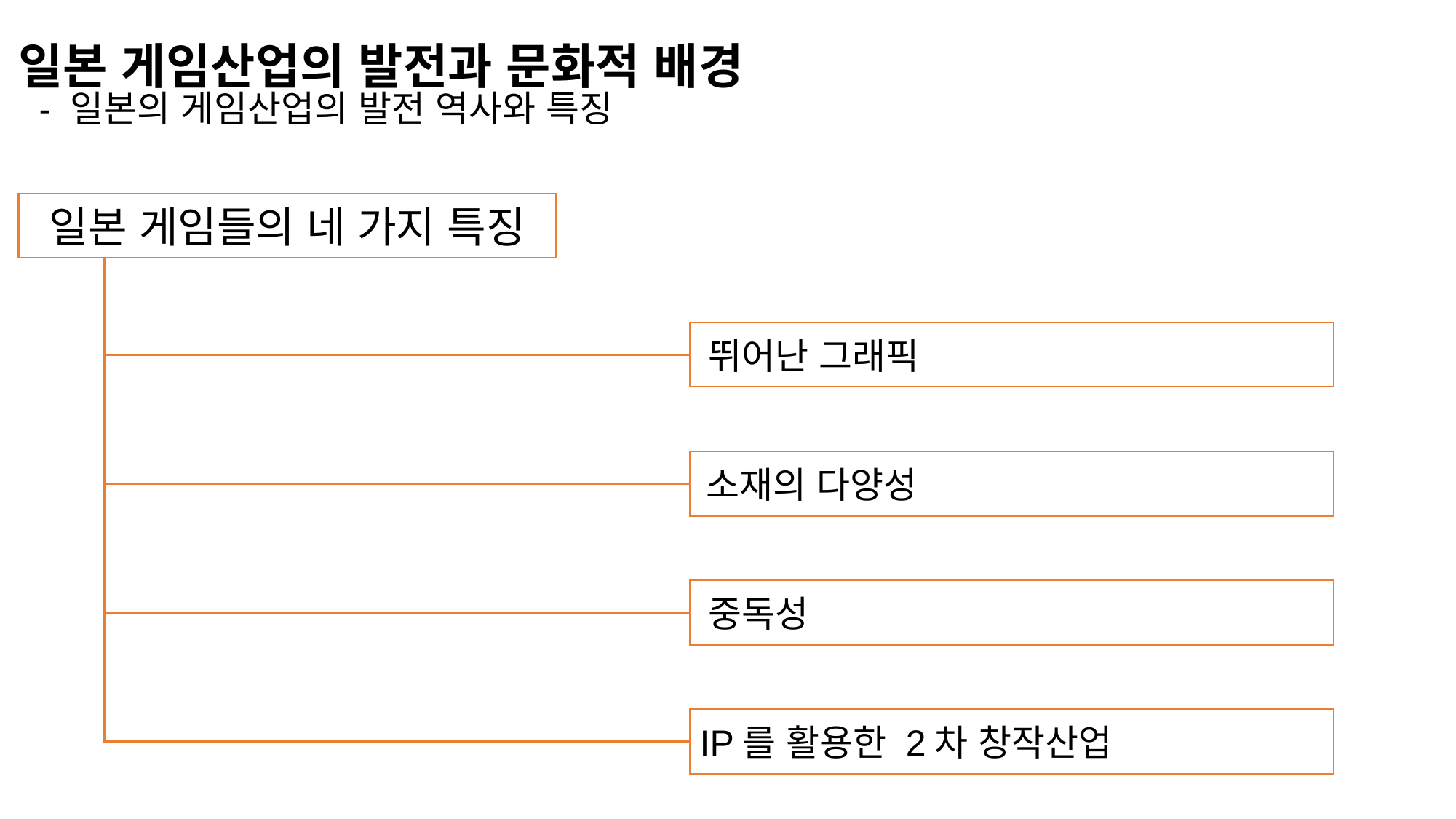

일본 게임산업의 발전과 문화적 배경
  - 일본의 게임산업의 발전 역사와 특징

일본 게임들의 네 가지 특징
 뛰어난 그래픽
 소재의 다양성
 중독성
 IP를 활용한 2차 창작산업